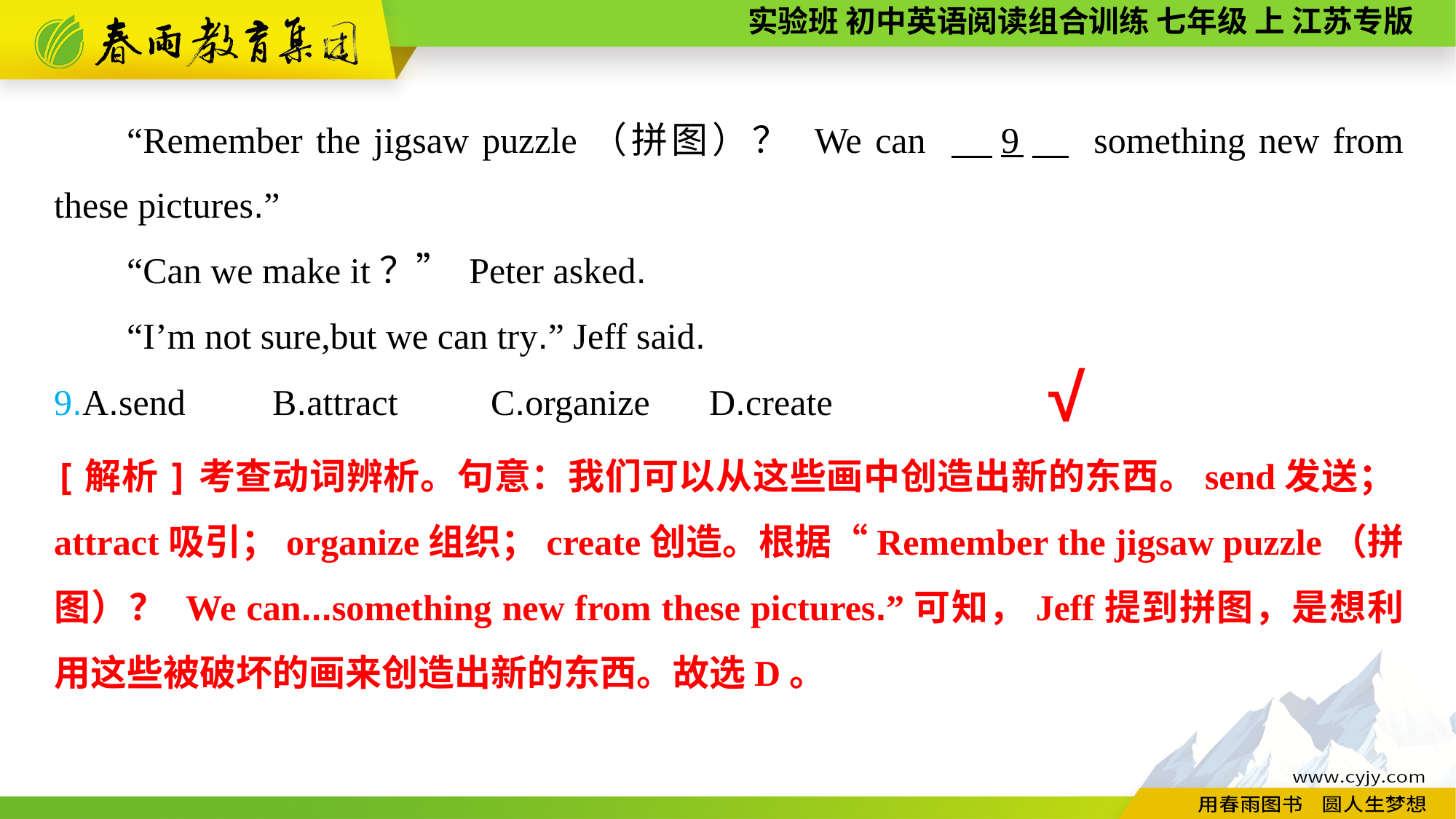

“Remember the jigsaw puzzle（拼图）？ We can 　9　 something new from these pictures.”
“Can we make it？” Peter asked.
“I’m not sure,but we can try.” Jeff said.
9.A.send	B.attract	C.organize	D.create
√
[解析]考查动词辨析。句意：我们可以从这些画中创造出新的东西。send发送；attract吸引；organize组织；create创造。根据“Remember the jigsaw puzzle（拼图）？ We can...something new from these pictures.”可知，Jeff提到拼图，是想利用这些被破坏的画来创造出新的东西。故选D。